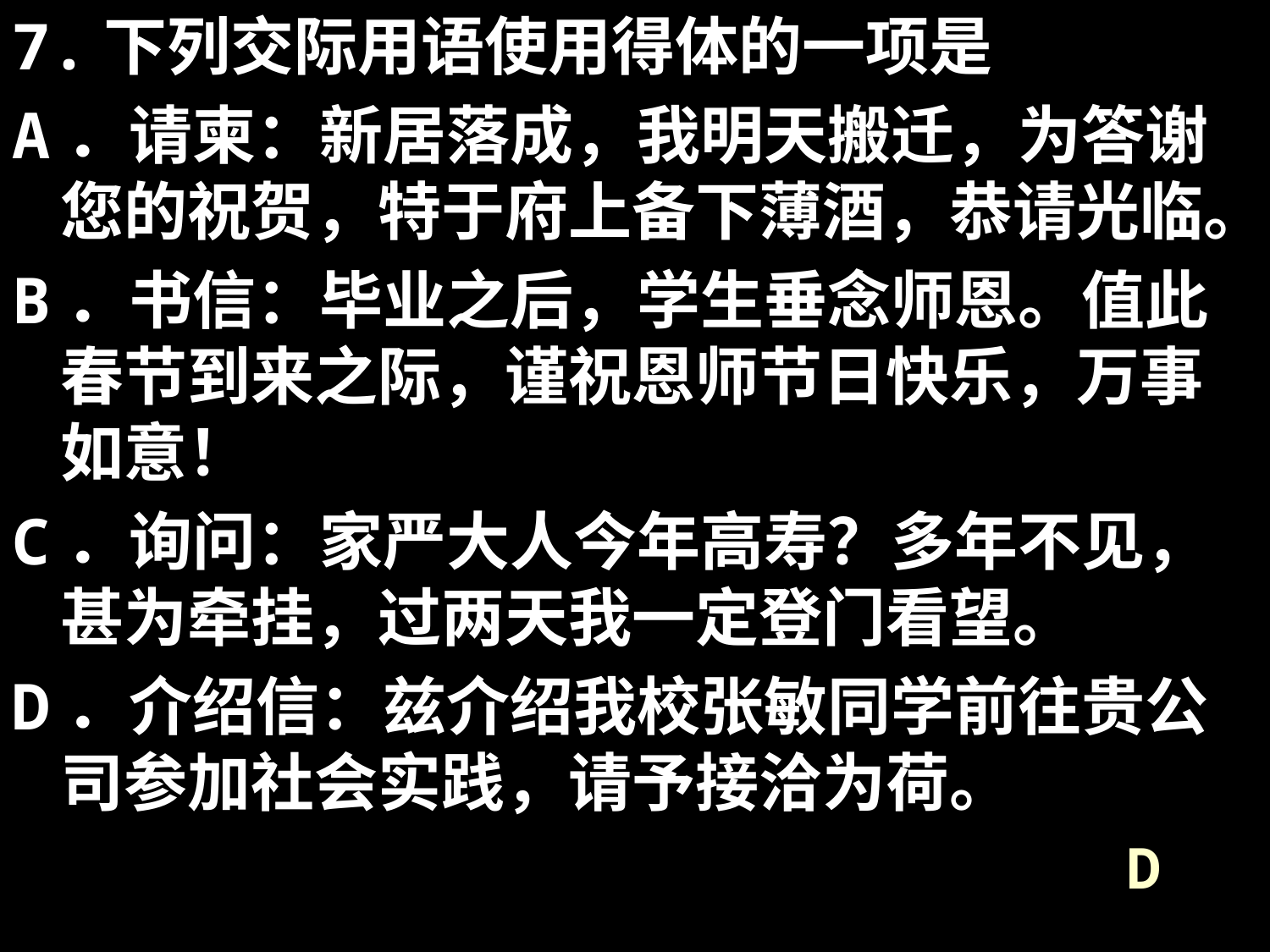

7.下列交际用语使用得体的一项是
A．请柬：新居落成，我明天搬迁，为答谢您的祝贺，特于府上备下薄酒，恭请光临。
B．书信：毕业之后，学生垂念师恩。值此春节到来之际，谨祝恩师节日快乐，万事如意！
C．询问：家严大人今年高寿？多年不见，甚为牵挂，过两天我一定登门看望。
D．介绍信：兹介绍我校张敏同学前往贵公司参加社会实践，请予接洽为荷。

D